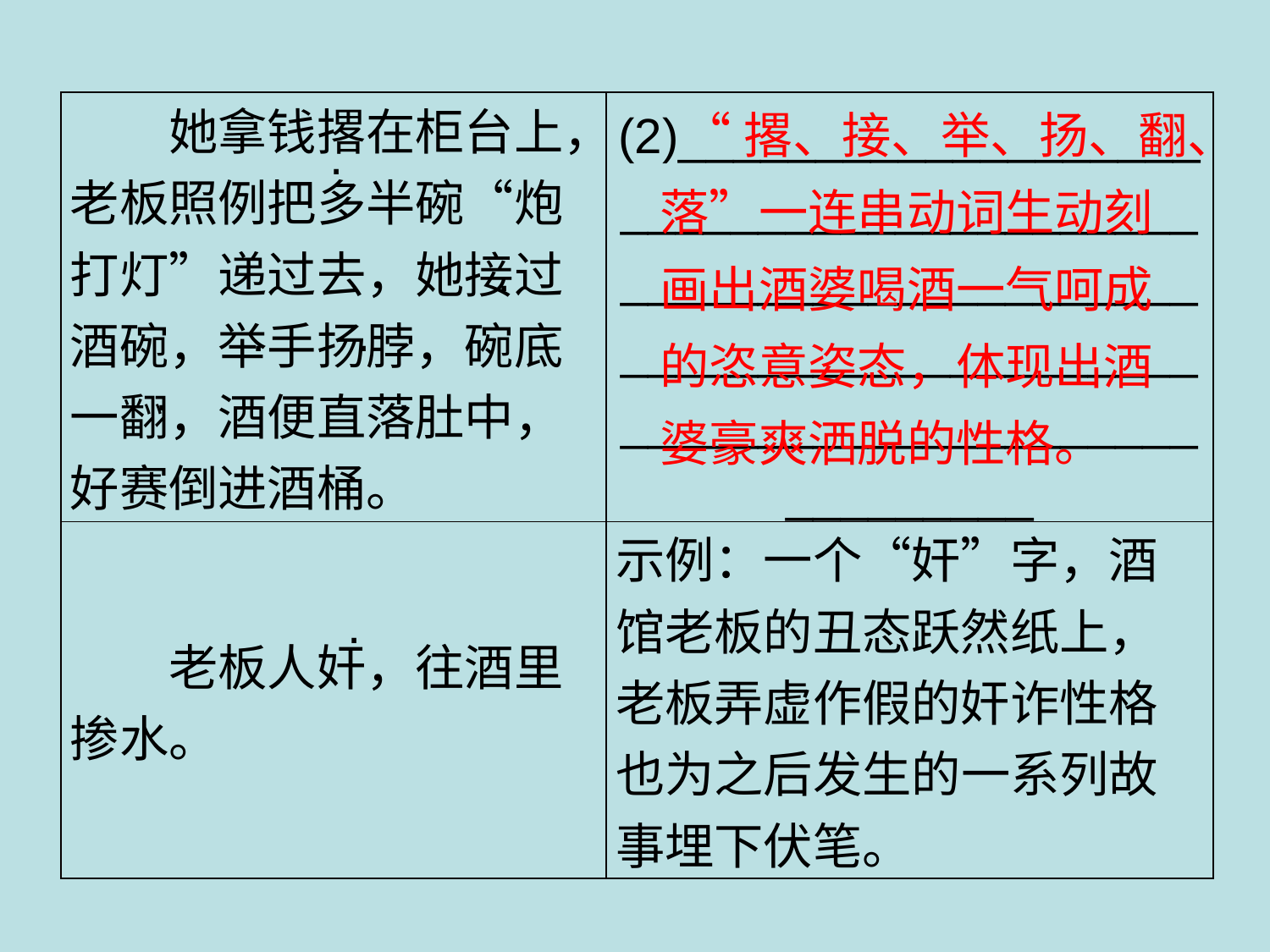

“撂、接、举、扬、翻、落”一连串动词生动刻画出酒婆喝酒一气呵成的恣意姿态，体现出酒婆豪爽洒脱的性格。
| 她拿钱撂在柜台上，老板照例把多半碗“炮打灯”递过去，她接过酒碗，举手扬脖，碗底一翻，酒便直落肚中，好赛倒进酒桶。 | (2)\_\_\_\_\_\_\_\_\_\_\_\_\_\_\_\_\_\_\_\_\_\_\_\_\_\_\_\_\_\_\_\_\_\_\_\_\_\_\_\_\_\_\_\_\_\_\_\_\_\_\_\_\_\_\_\_\_\_\_\_\_\_\_\_\_\_\_\_\_\_\_\_\_\_\_\_\_\_\_\_\_\_\_\_\_\_\_\_\_\_\_\_\_\_\_\_\_\_\_\_\_\_\_\_\_\_\_\_\_\_\_\_ |
| --- | --- |
| 老板人奸，往酒里掺水。 | 示例：一个“奸”字，酒馆老板的丑态跃然纸上，老板弄虚作假的奸诈性格也为之后发生的一系列故事埋下伏笔。 |
.
.
.
.
.
.
.